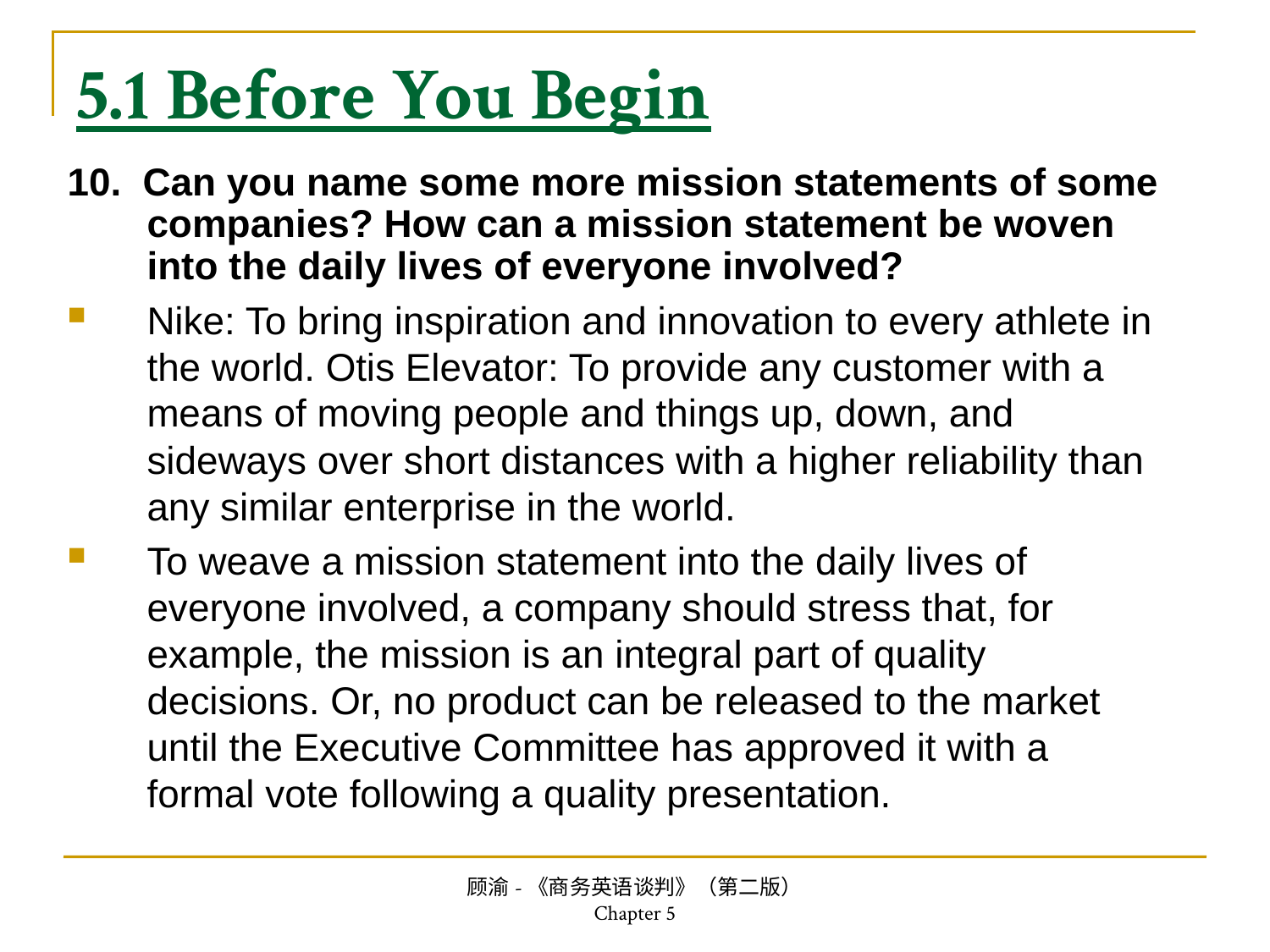

# 5.1 Before You Begin
10.  Can you name some more mission statements of some companies? How can a mission statement be woven into the daily lives of everyone involved?
Nike: To bring inspiration and innovation to every athlete in the world. Otis Elevator: To provide any customer with a means of moving people and things up, down, and sideways over short distances with a higher reliability than any similar enterprise in the world.
To weave a mission statement into the daily lives of everyone involved, a company should stress that, for example, the mission is an integral part of quality decisions. Or, no product can be released to the market until the Executive Committee has approved it with a formal vote following a quality presentation.

13
顾渝-《商务英语谈判》（第二版） Chapter 5